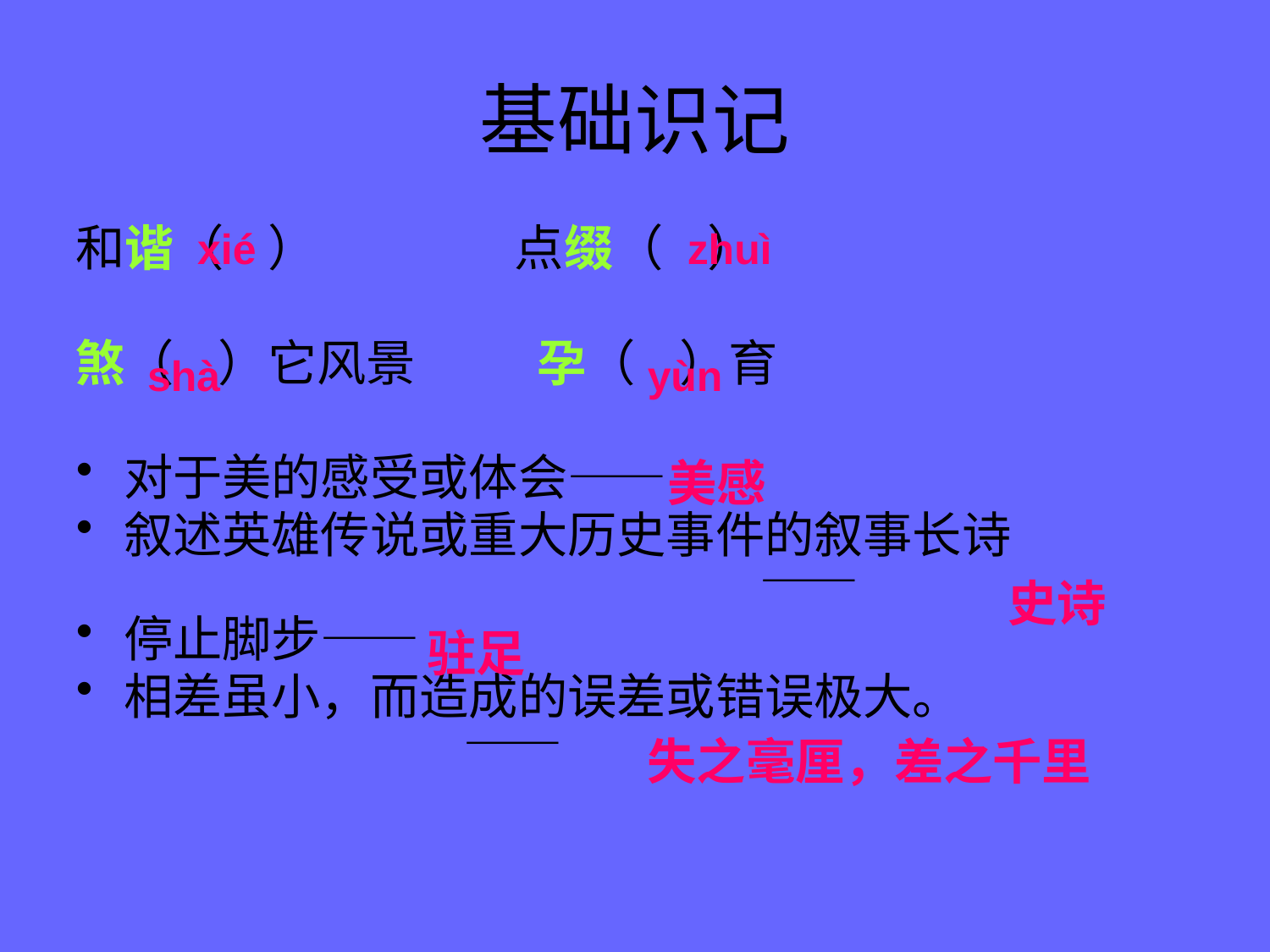

# 基础识记
xié
zhuì
和谐（    ）                  点缀（    ）

煞（    ）它风景           孕（    ）育

对于美的感受或体会——
叙述英雄传说或重大历史事件的叙事长诗
                                                          ——
停止脚步——
相差虽小，而造成的误差或错误极大。
                               ——
shà
yùn
美感
史诗
驻足
失之毫厘，差之千里